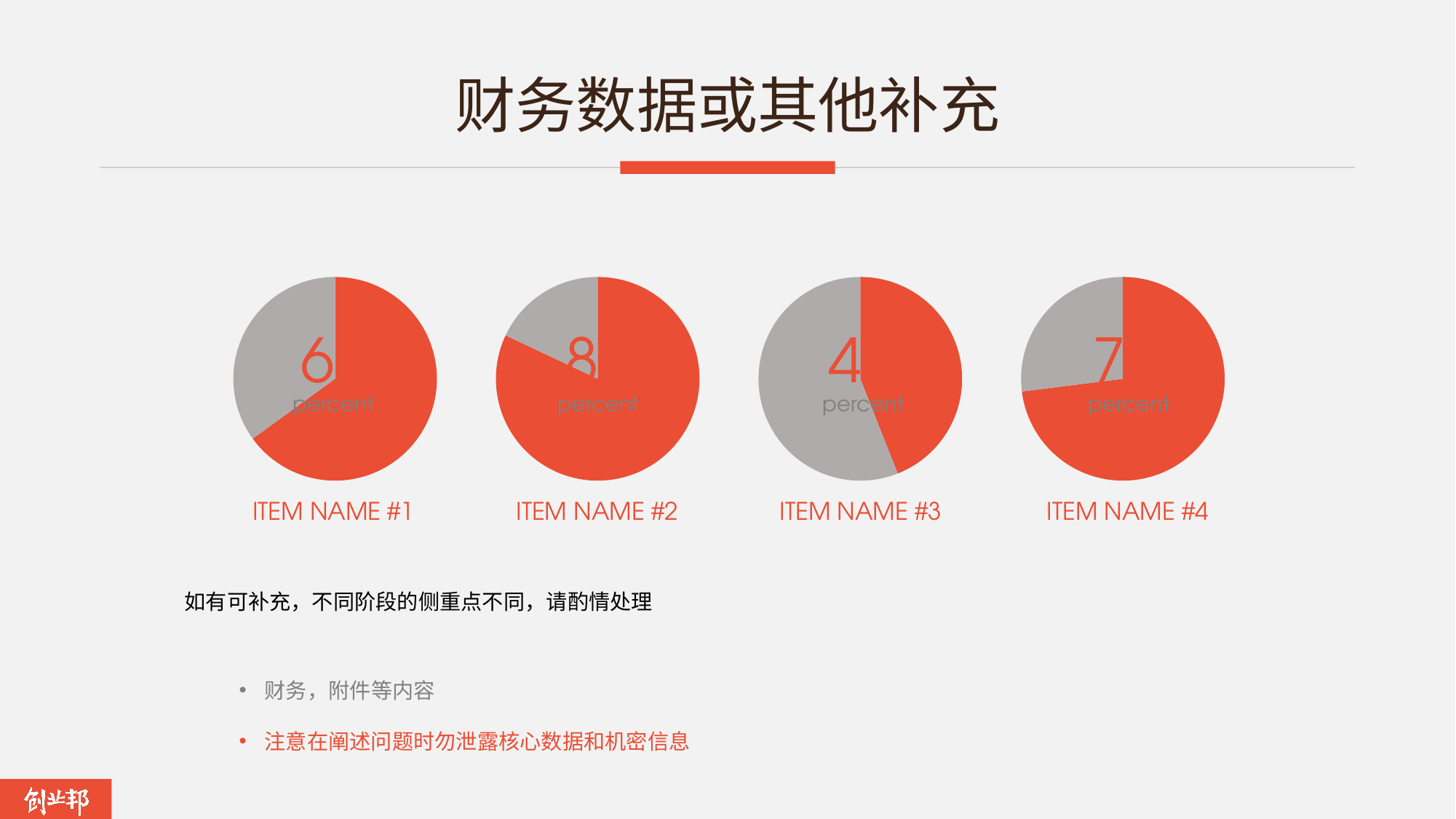

# 财务数据或其他补充

### Chart

| Category | 销售额 |
|---|---|
| 第一季度 | 65.0 |
| 第二季度 | 35.0 |

### Chart

| Category | 销售额 |
|---|---|
| 第一季度 | 82.0 |
| 第二季度 | 18.0 |

### Chart

| Category | 销售额 |
|---|---|
| 第一季度 | 44.0 |
| 第二季度 | 56.0 |

### Chart

| Category | 销售额 |
|---|---|
| 第一季度 | 73.0 |
| 第二季度 | 27.0 |
65
82
44
73
percent
percent
percent
percent
ITEM NAME #1
ITEM NAME #2
ITEM NAME #3
ITEM NAME #4
如有可补充，不同阶段的侧重点不同，请酌情处理

财务，附件等内容
注意在阐述问题时勿泄露核心数据和机密信息